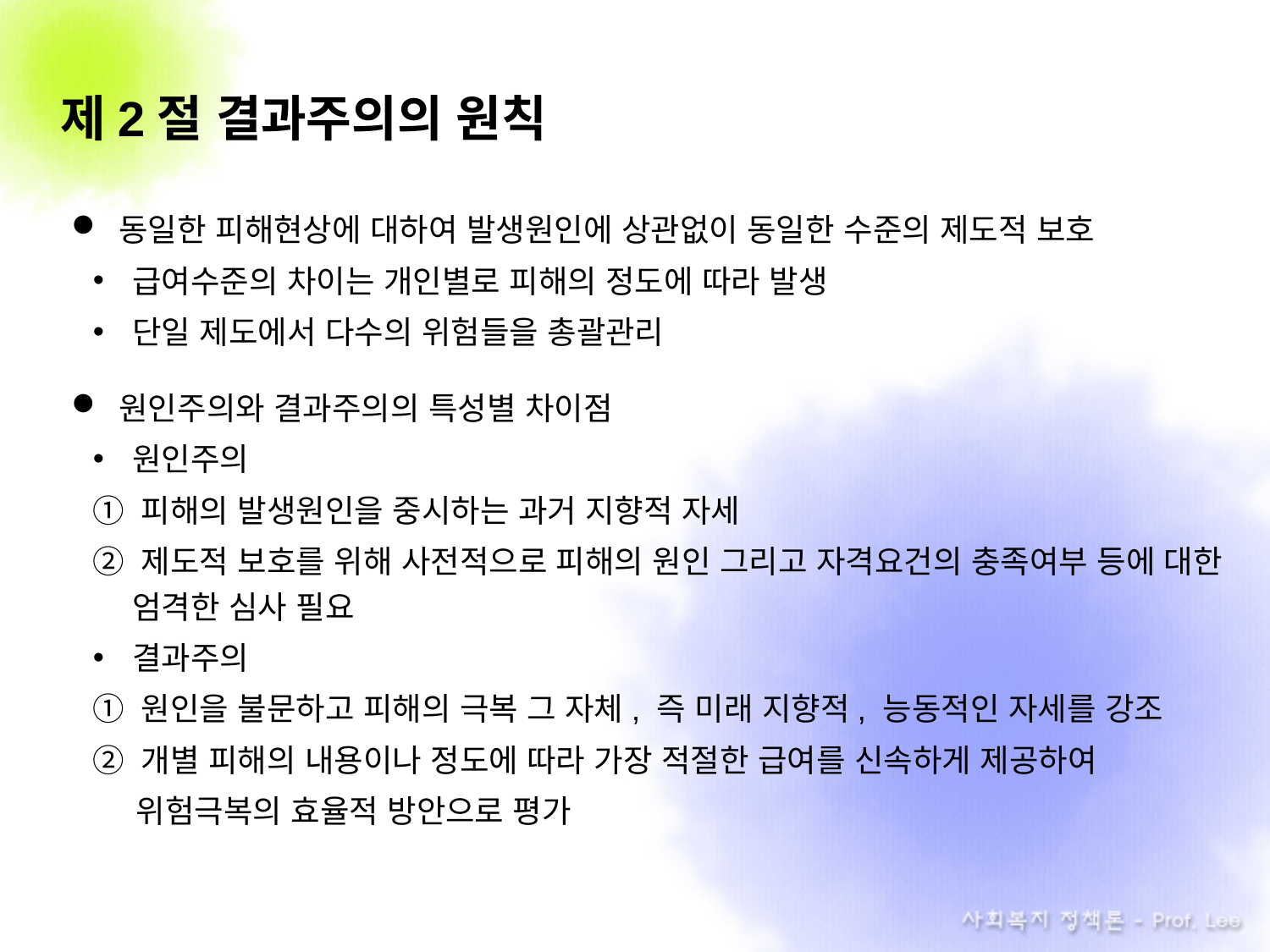

# 제2절 결과주의의 원칙
동일한 피해현상에 대하여 발생원인에 상관없이 동일한 수준의 제도적 보호
급여수준의 차이는 개인별로 피해의 정도에 따라 발생
단일 제도에서 다수의 위험들을 총괄관리

원인주의와 결과주의의 특성별 차이점
원인주의
① 피해의 발생원인을 중시하는 과거 지향적 자세
② 제도적 보호를 위해 사전적으로 피해의 원인 그리고 자격요건의 충족여부 등에 대한 엄격한 심사 필요
결과주의
① 원인을 불문하고 피해의 극복 그 자체, 즉 미래 지향적, 능동적인 자세를 강조
② 개별 피해의 내용이나 정도에 따라 가장 적절한 급여를 신속하게 제공하여
  . 위험극복의 효율적 방안으로 평가